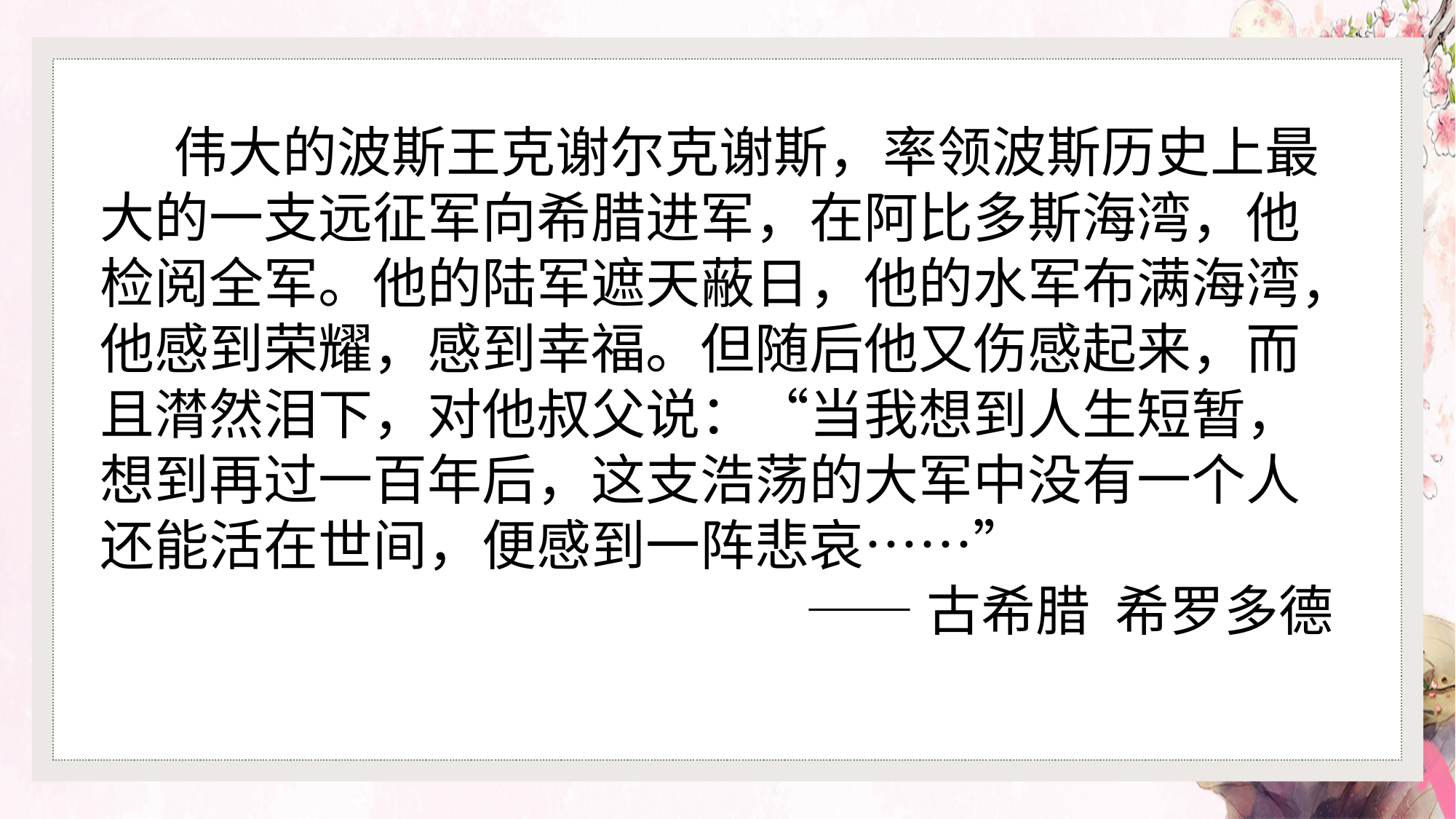

伟大的波斯王克谢尔克谢斯，率领波斯历史上最大的一支远征军向希腊进军，在阿比多斯海湾，他检阅全军。他的陆军遮天蔽日，他的水军布满海湾，他感到荣耀，感到幸福。但随后他又伤感起来，而且潸然泪下，对他叔父说：“当我想到人生短暂，想到再过一百年后，这支浩荡的大军中没有一个人还能活在世间，便感到一阵悲哀……”
——古希腊  希罗多德